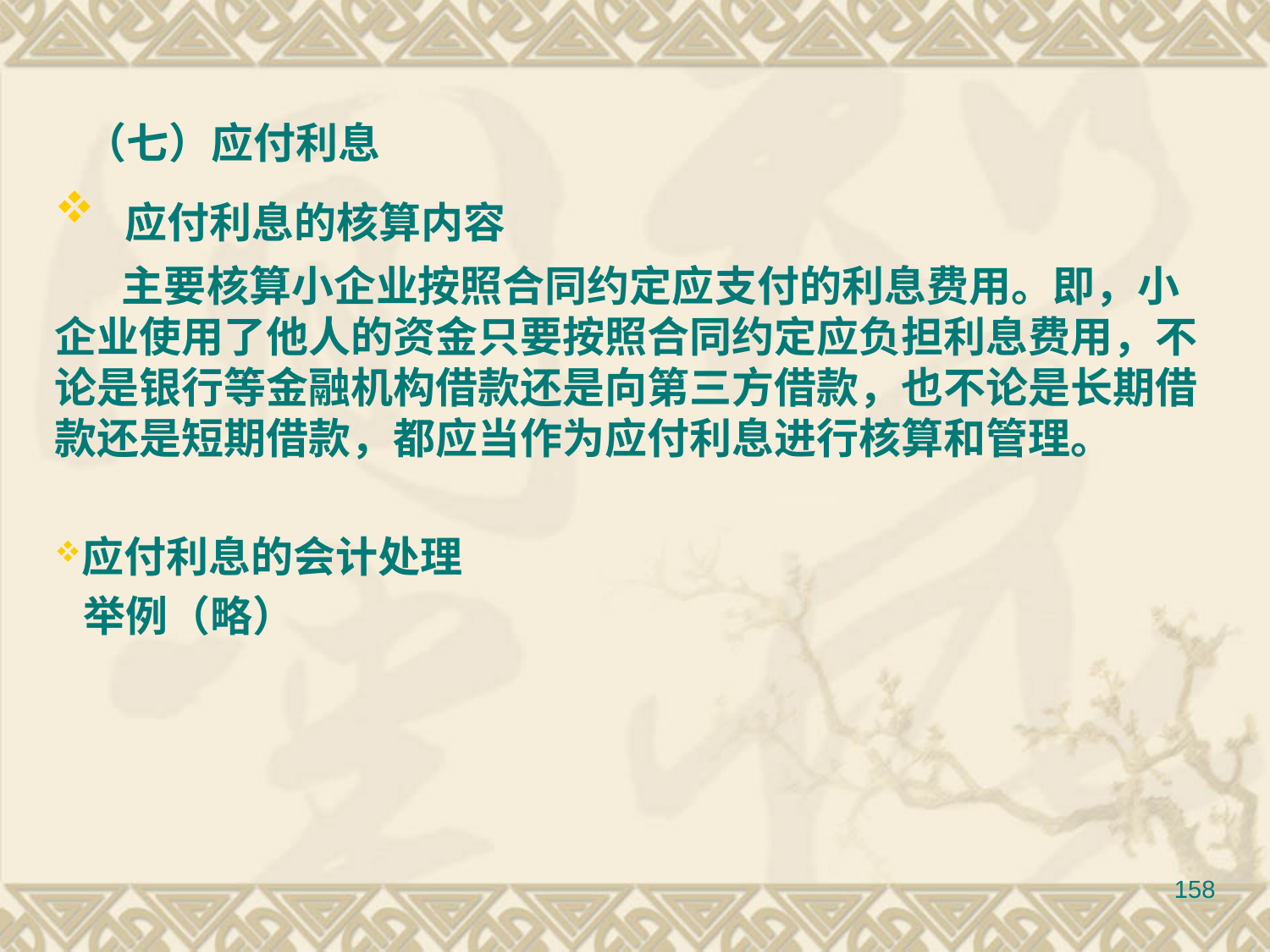

应付利息的核算内容
      主要核算小企业按照合同约定应支付的利息费用。即，小企业使用了他人的资金只要按照合同约定应负担利息费用，不论是银行等金融机构借款还是向第三方借款，也不论是长期借款还是短期借款，都应当作为应付利息进行核算和管理。

应付利息的会计处理
  举例（略）

 （七）应付利息

158